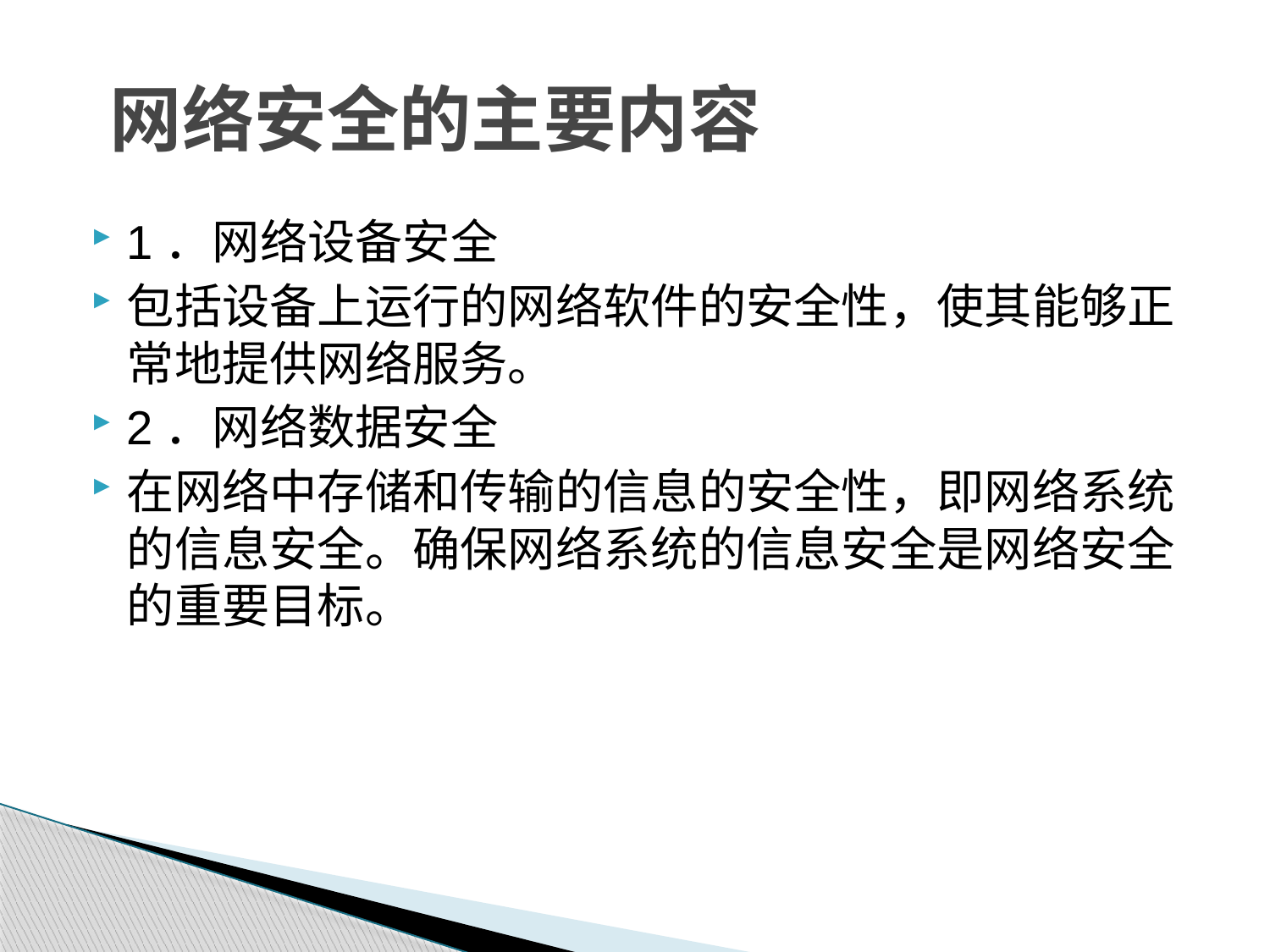

# 网络安全的主要内容
1．网络设备安全
包括设备上运行的网络软件的安全性，使其能够正常地提供网络服务。
2．网络数据安全
在网络中存储和传输的信息的安全性，即网络系统的信息安全。确保网络系统的信息安全是网络安全的重要目标。